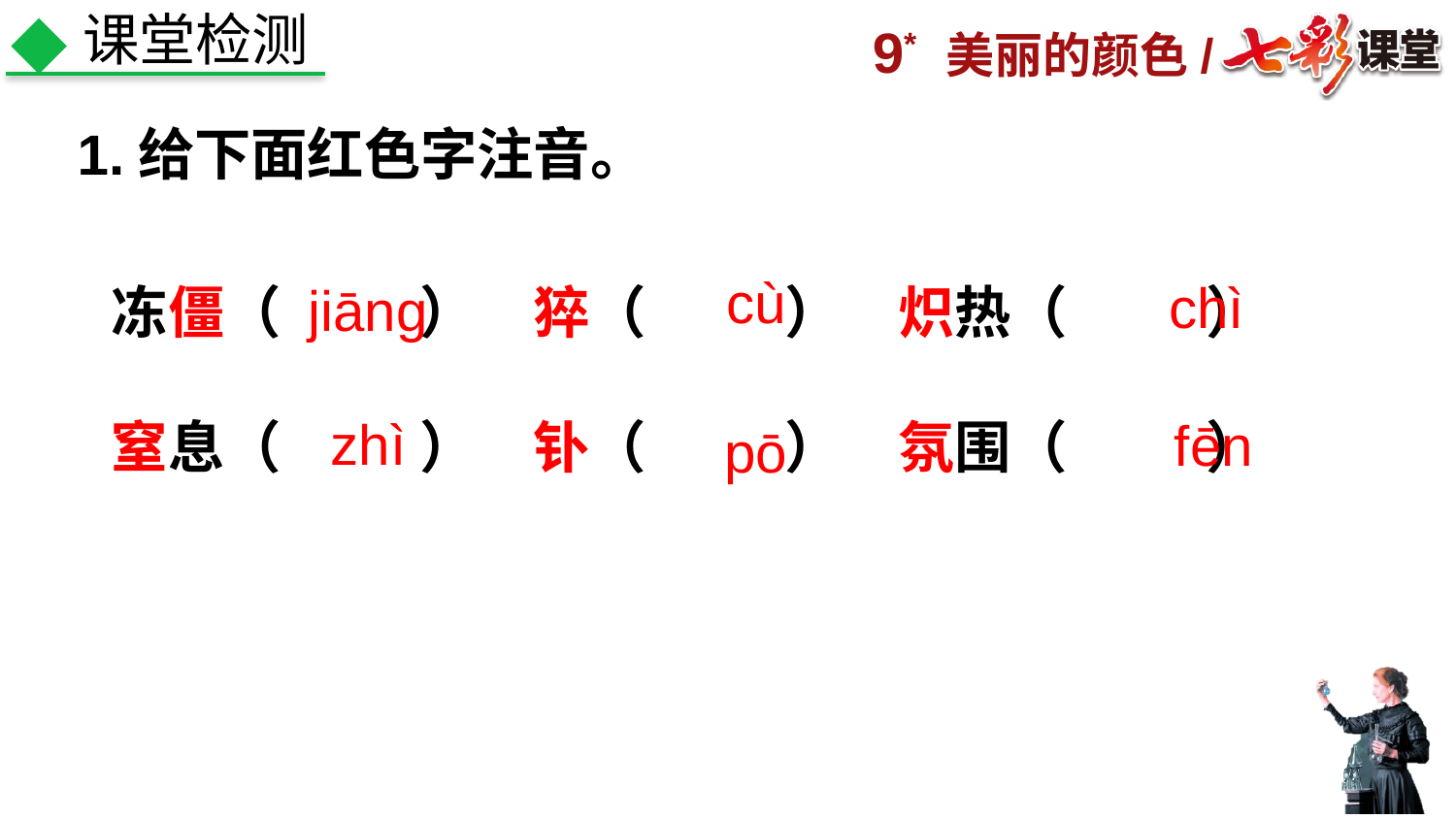

课堂检测

1.给下面红色字注音。
cù
chì
jiāng
冻僵（　　  ）　猝（　  　）　炽热（　  　）

窒息（  　　）　钋（　  　）　氛围（　 　 ）
zhì
fēn
pō